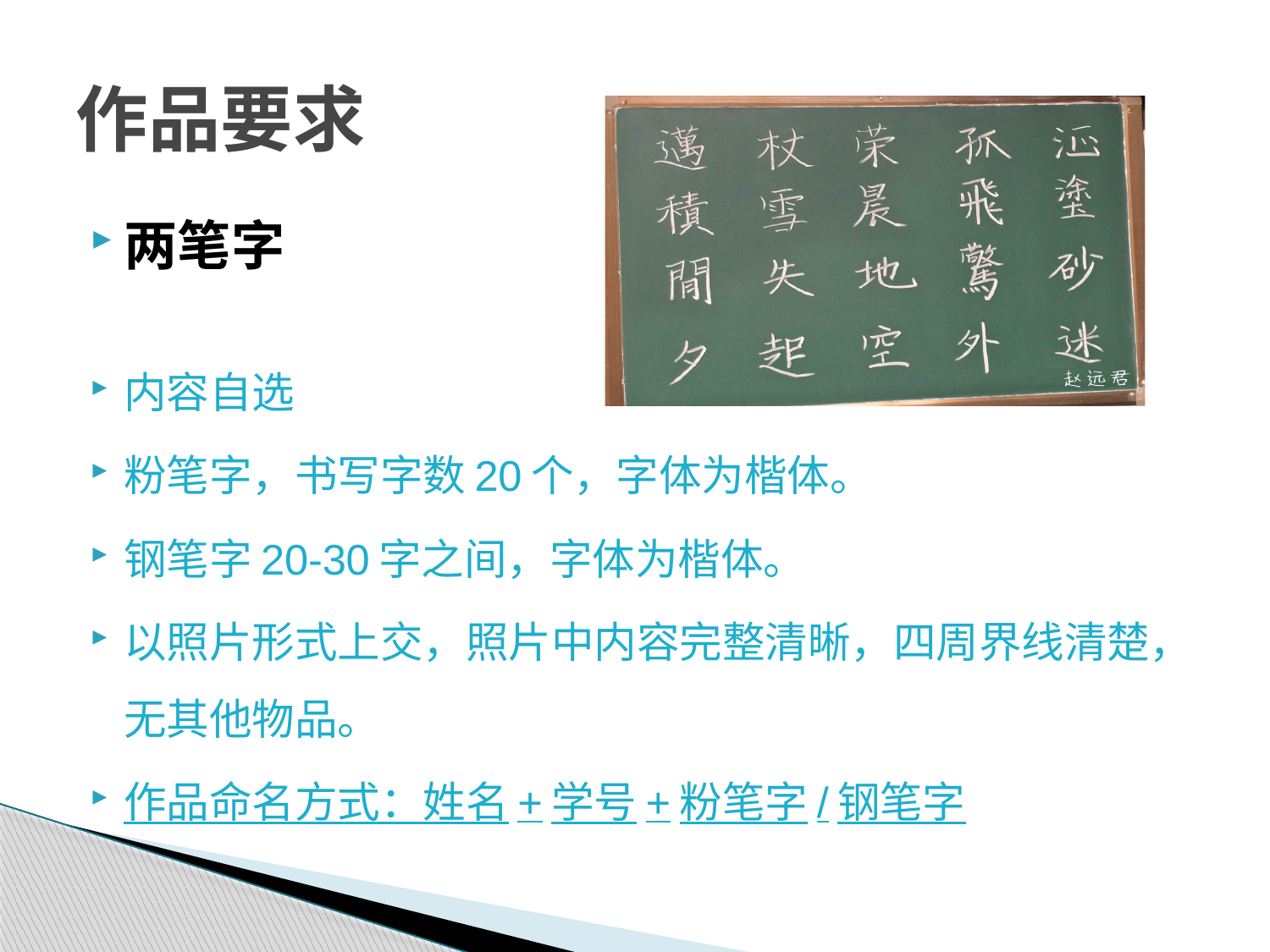

# 作品要求

两笔字

内容自选
粉笔字，书写字数20个，字体为楷体。
钢笔字20-30字之间，字体为楷体。
以照片形式上交，照片中内容完整清晰，四周界线清楚，无其他物品。
作品命名方式：姓名+学号+粉笔字/钢笔字